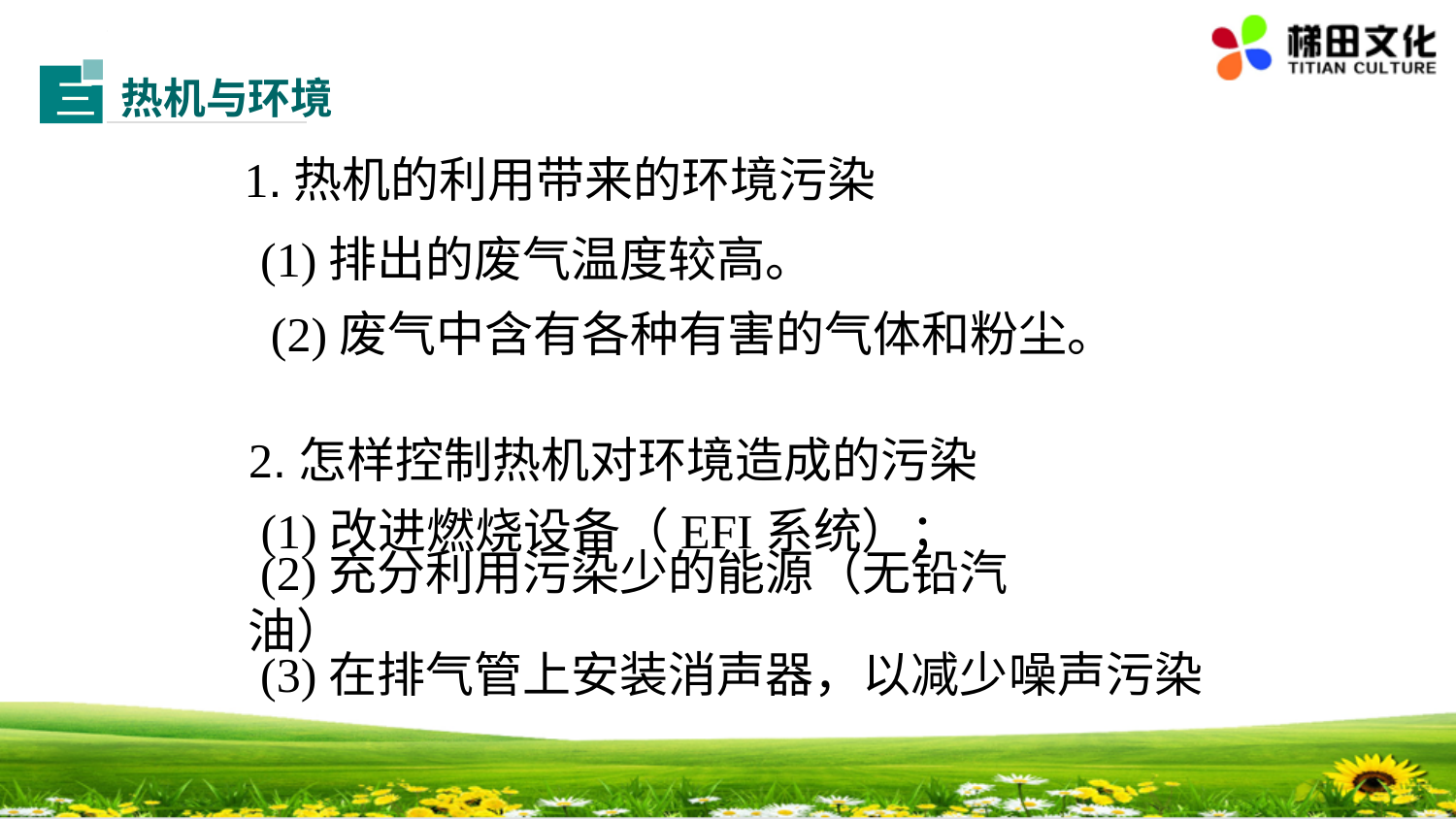

热机与环境
三

1.热机的利用带来的环境污染
 (1)排出的废气温度较高。
 (2)废气中含有各种有害的气体和粉尘。
2.怎样控制热机对环境造成的污染
(1)改进燃烧设备（EFI系统）；
 (2)充分利用污染少的能源（无铅汽油）
 (3)在排气管上安装消声器，以减少噪声污染